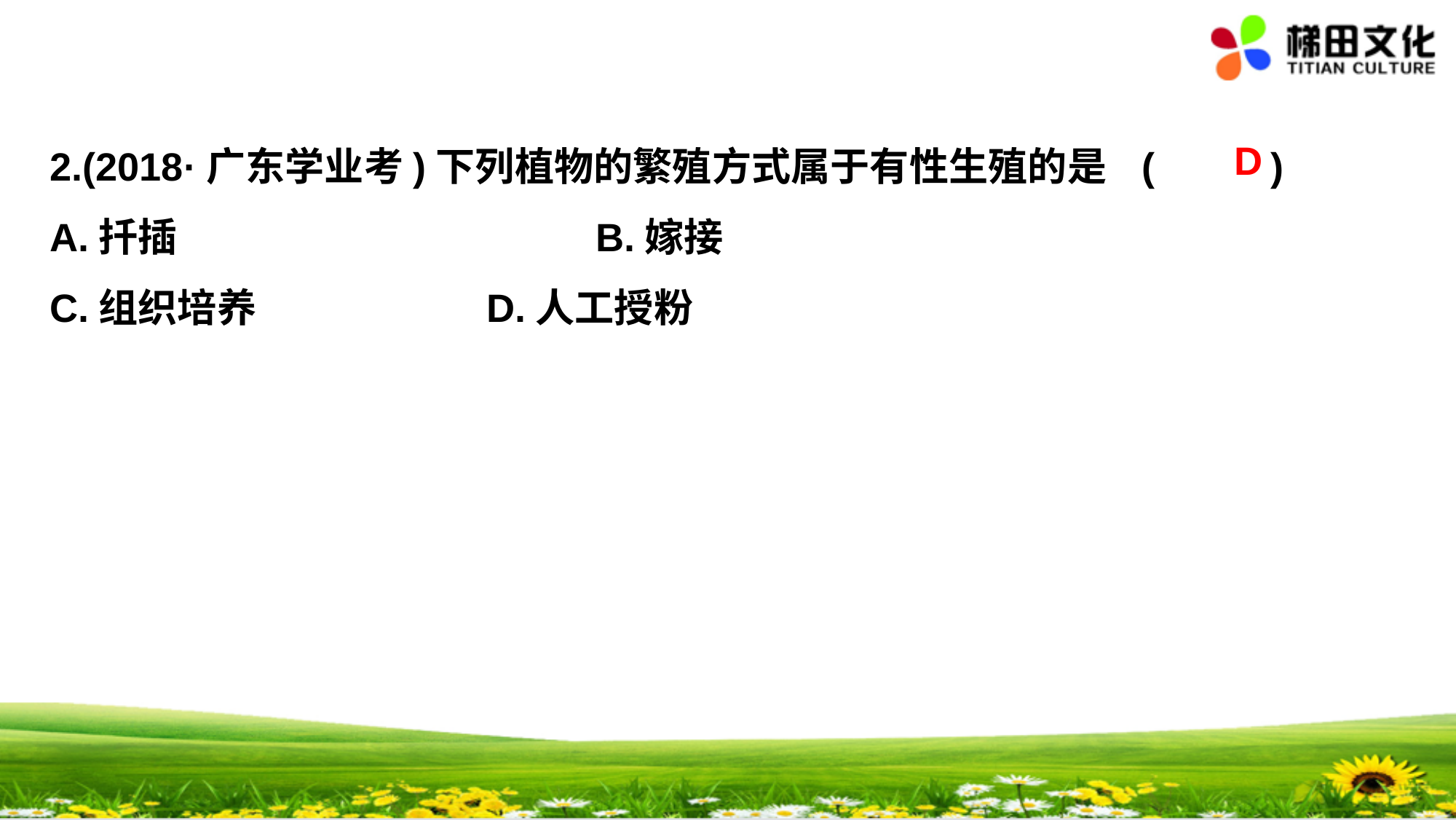

D
2.(2018·广东学业考)下列植物的繁殖方式属于有性生殖的是	(　  　)
A.扦插　　　　　　　　	B.嫁接
C.组织培养			D.人工授粉